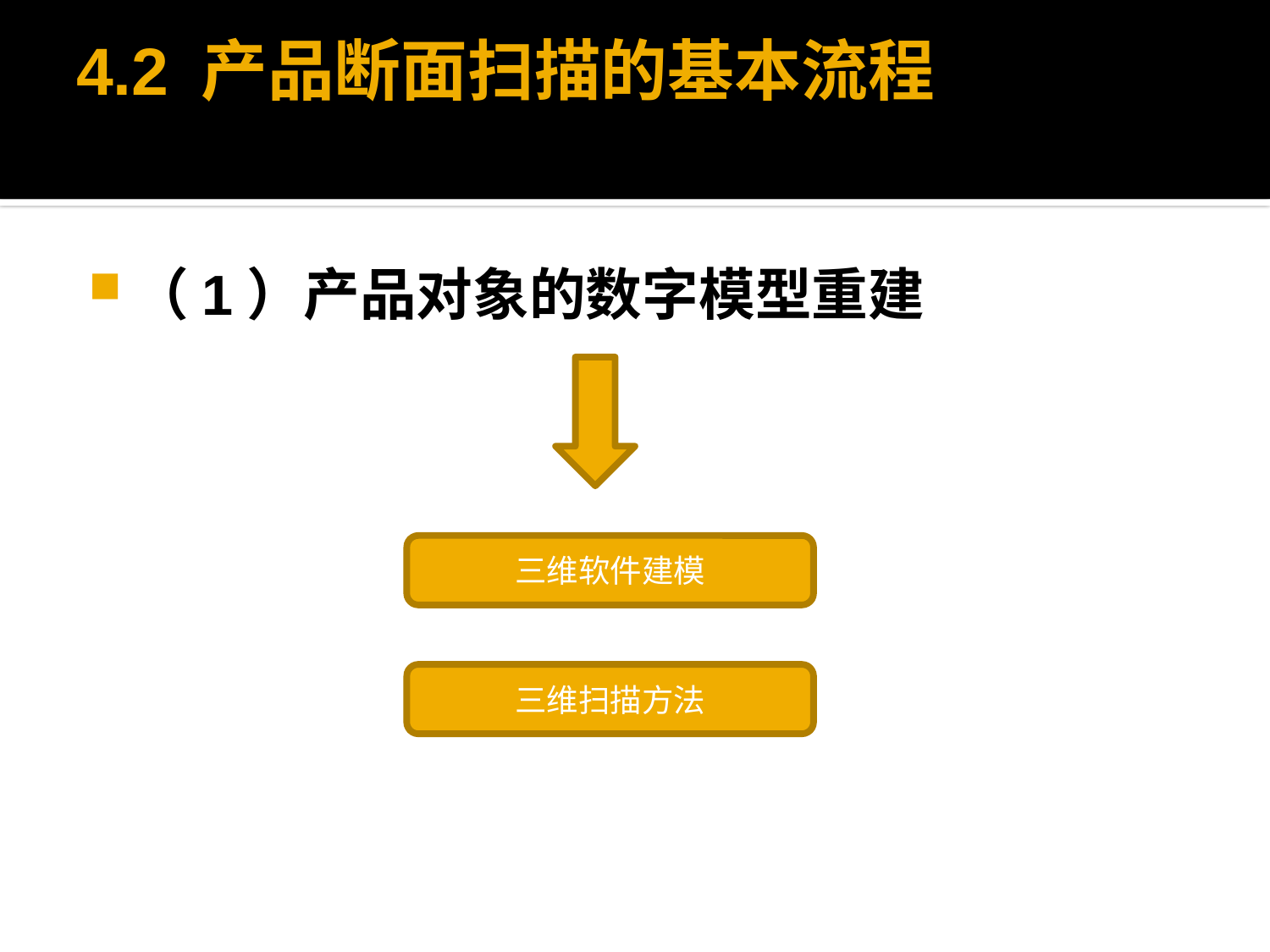

# 4.2 产品断面扫描的基本流程
（1）产品对象的数字模型重建

三维软件建模
三维扫描方法